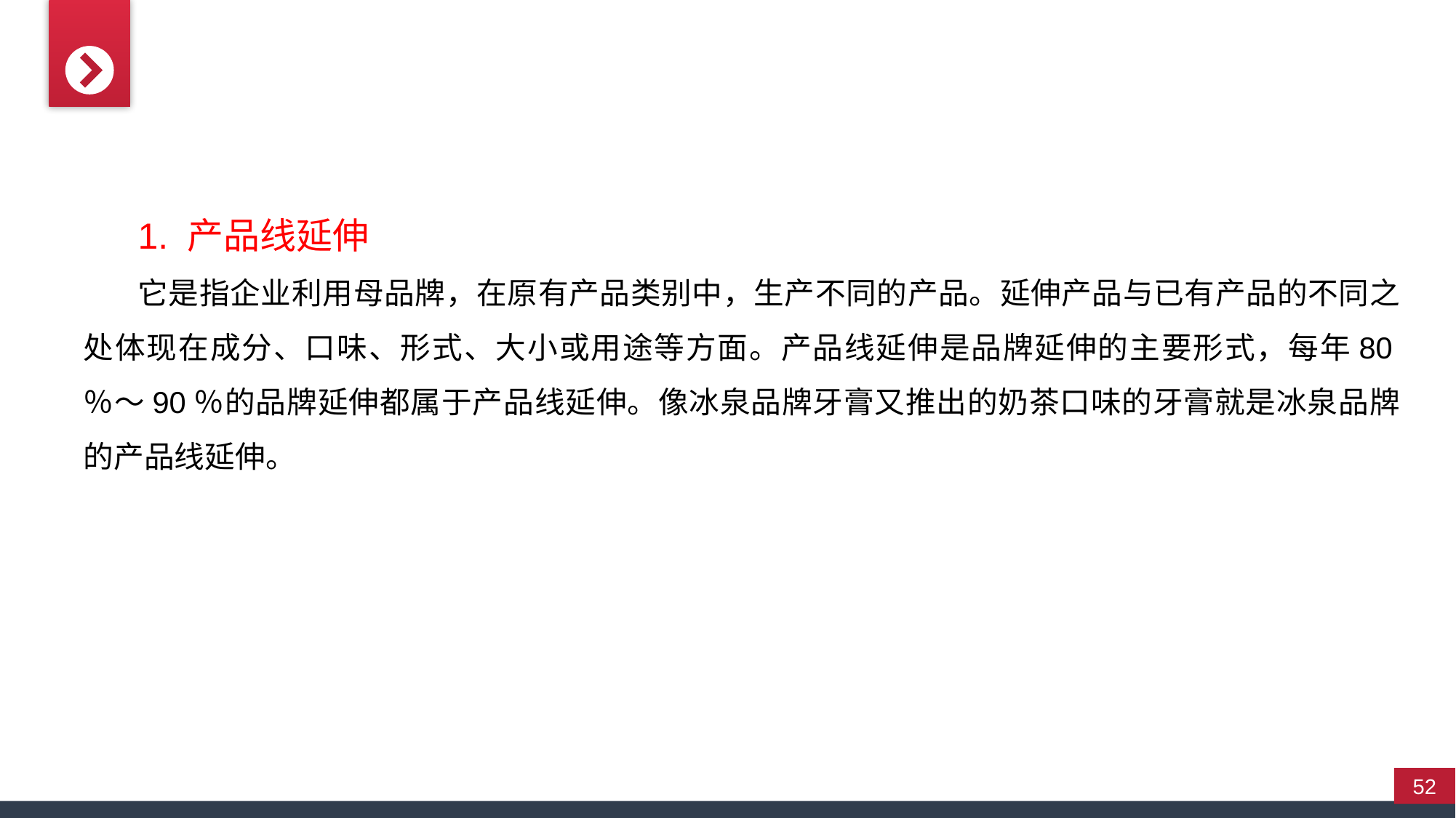

1. 产品线延伸
它是指企业利用母品牌，在原有产品类别中，生产不同的产品。延伸产品与已有产品的不同之处体现在成分、口味、形式、大小或用途等方面。产品线延伸是品牌延伸的主要形式，每年80％～90％的品牌延伸都属于产品线延伸。像冰泉品牌牙膏又推出的奶茶口味的牙膏就是冰泉品牌的产品线延伸。